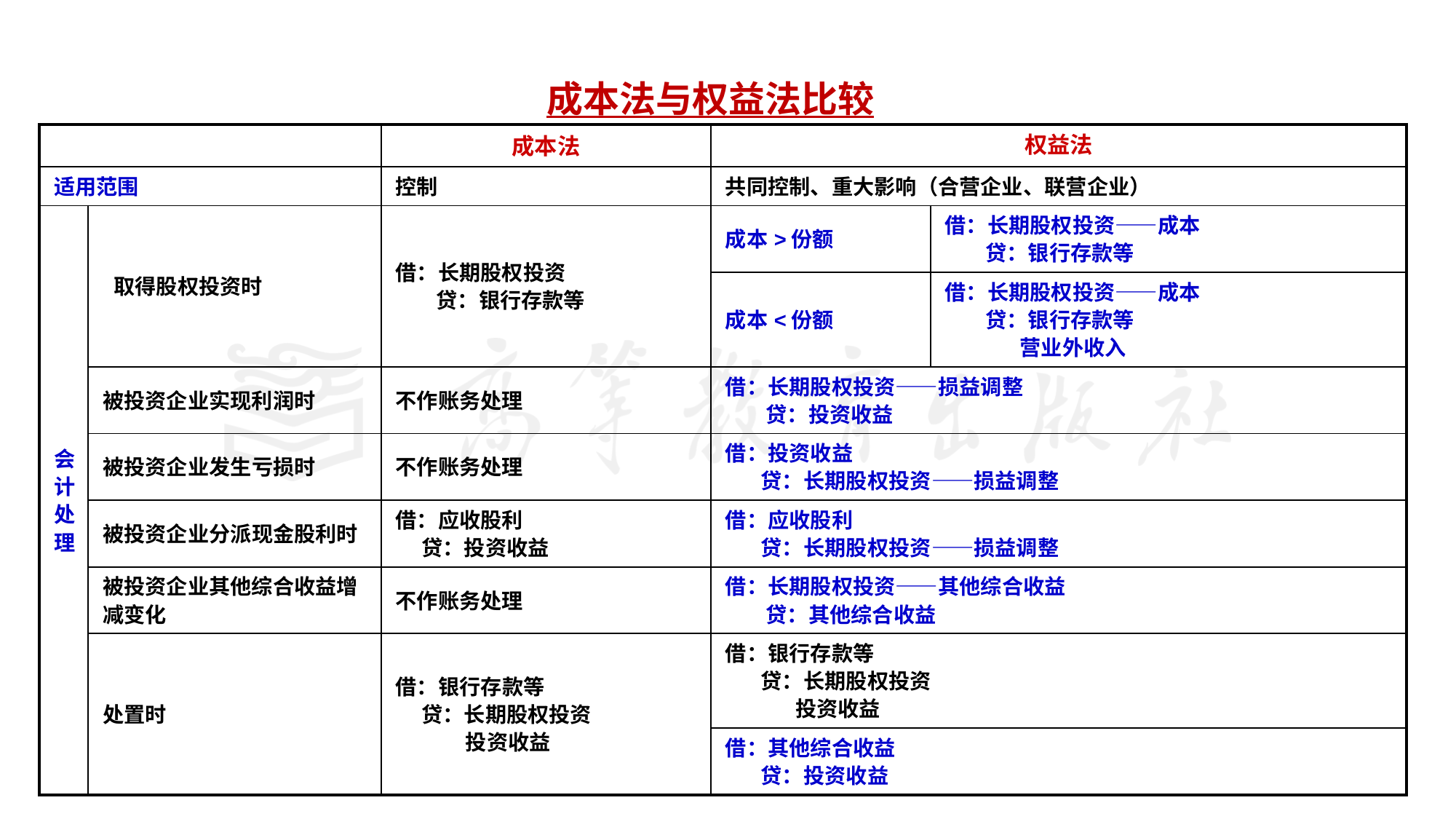

成本法与权益法比较
|  |  | 成本法 | 权益法 |  |
| --- | --- | --- | --- | --- |
| 适用范围 |  | 控制 | 共同控制、重大影响（合营企业、联营企业） |  |
| 会计处理 | 取得股权投资时 | 借：长期股权投资 贷：银行存款等 | 成本>份额 | 借：长期股权投资——成本 贷：银行存款等 |
|  |  |  | 成本<份额 | 借：长期股权投资——成本 贷：银行存款等 营业外收入 |
|  | 被投资企业实现利润时 | 不作账务处理 | 借：长期股权投资——损益调整 贷：投资收益 |  |
|  | 被投资企业发生亏损时 | 不作账务处理 | 借：投资收益 贷：长期股权投资——损益调整 |  |
|  | 被投资企业分派现金股利时 | 借：应收股利 贷：投资收益 | 借：应收股利 贷：长期股权投资——损益调整 |  |
|  | 被投资企业其他综合收益增减变化 | 不作账务处理 | 借：长期股权投资——其他综合收益 贷：其他综合收益 |  |
|  | 处置时 | 借：银行存款等 贷：长期股权投资 投资收益 | 借：银行存款等 贷：长期股权投资 投资收益 |  |
|  |  |  | 借：其他综合收益 贷：投资收益 |  |